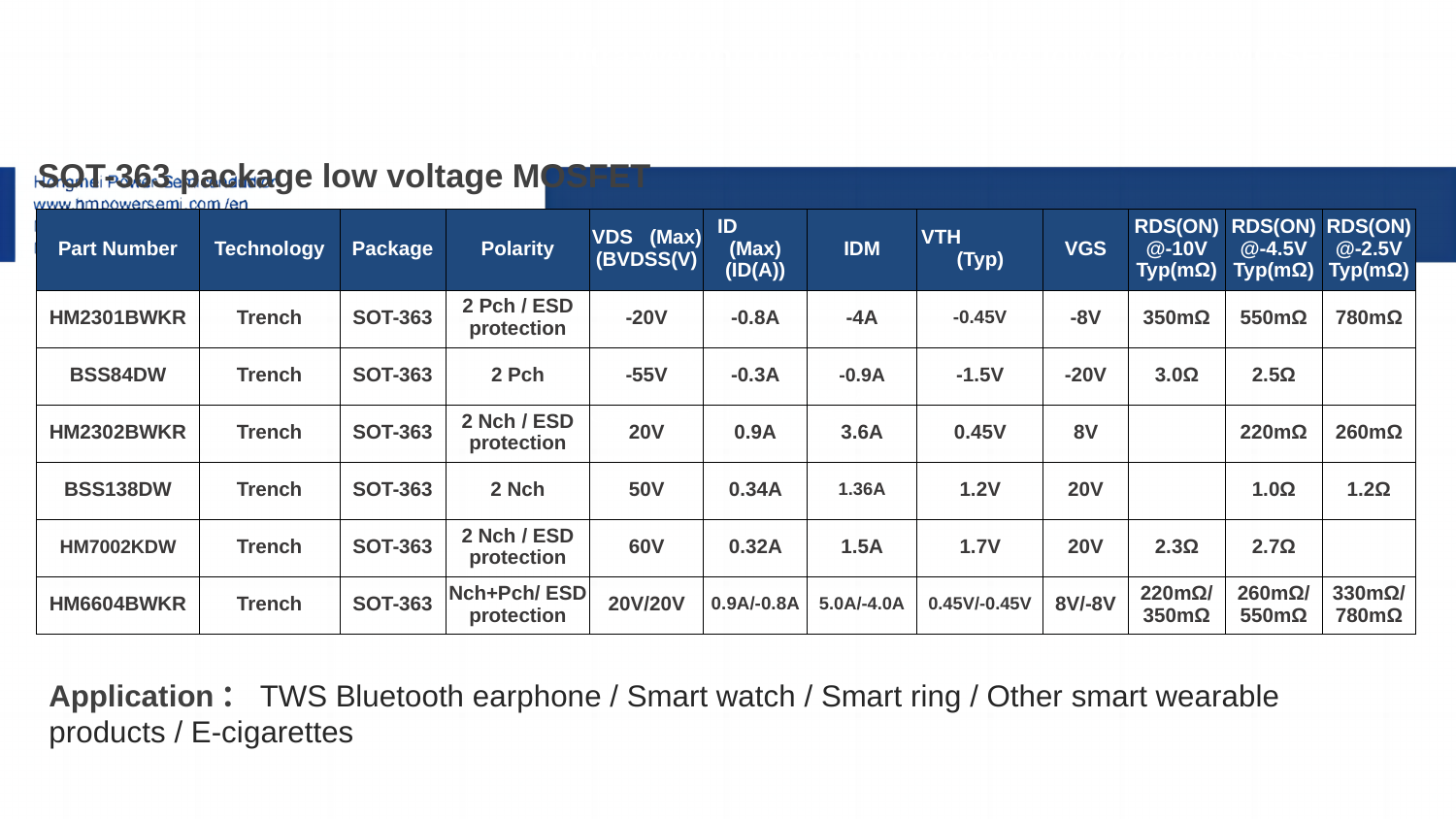

Ultra-weight Ultra-thin package low voltage MOSFET
| SOT-363 package low voltage MOSFET |  |  |  |  |  |  |  |  |  |  |  |
| --- | --- | --- | --- | --- | --- | --- | --- | --- | --- | --- | --- |
| Part Number | Technology | Package | Polarity | VDS (Max) (BVDSS(V) | ID (Max) (ID(A)) | IDM | VTH (Typ) | VGS | RDS(ON) @-10V Typ(mΩ) | RDS(ON) @-4.5V Typ(mΩ) | RDS(ON) @-2.5V Typ(mΩ) |
| HM2301BWKR | Trench | SOT-363 | 2 Pch / ESD protection | -20V | -0.8A | -4A | -0.45V | -8V | 350mΩ | 550mΩ | 780mΩ |
| BSS84DW | Trench | SOT-363 | 2 Pch | -55V | -0.3A | -0.9A | -1.5V | -20V | 3.0Ω | 2.5Ω |  |
| HM2302BWKR | Trench | SOT-363 | 2 Nch / ESD protection | 20V | 0.9A | 3.6A | 0.45V | 8V |  | 220mΩ | 260mΩ |
| BSS138DW | Trench | SOT-363 | 2 Nch | 50V | 0.34A | 1.36A | 1.2V | 20V |  | 1.0Ω | 1.2Ω |
| HM7002KDW | Trench | SOT-363 | 2 Nch / ESD protection | 60V | 0.32A | 1.5A | 1.7V | 20V | 2.3Ω | 2.7Ω |  |
| HM6604BWKR | Trench | SOT-363 | Nch+Pch/ ESD protection | 20V/20V | 0.9A/-0.8A | 5.0A/-4.0A | 0.45V/-0.45V | 8V/-8V | 220mΩ/ 350mΩ | 260mΩ/ 550mΩ | 330mΩ/ 780mΩ |
# 8-6
1.Sic二极管/GaN FET/IGBT单管
Application：TWS Bluetooth earphone / Smart watch / Smart ring / Other smart wearable products / E-cigarettes